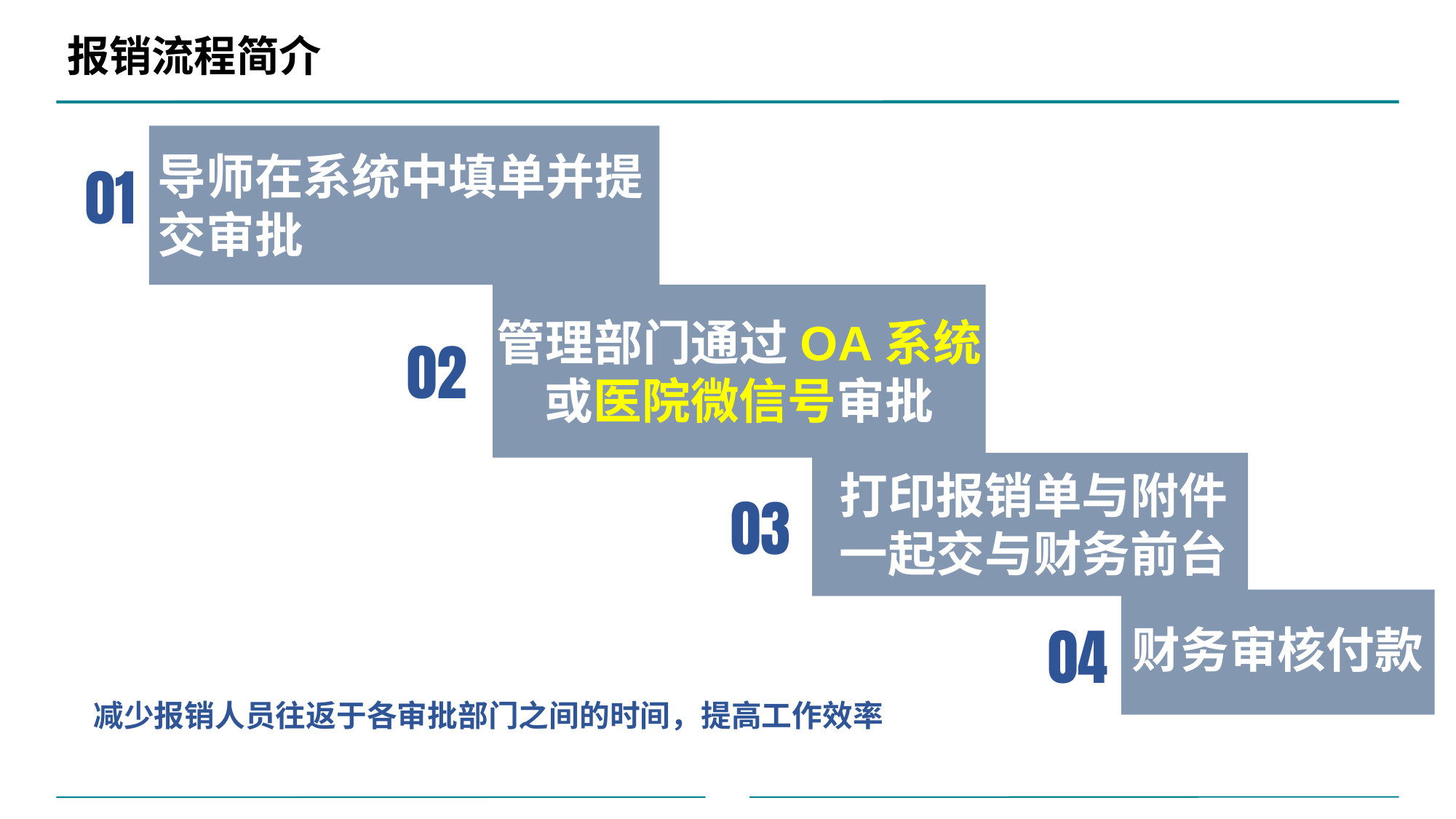

# 报销流程简介

导师在系统中填单并提交审批
01

管理部门通过OA系统
或医院微信号审批
02

打印报销单与附件一起交与财务前台
03

财务审核付款
04
减少报销人员往返于各审批部门之间的时间，提高工作效率
2